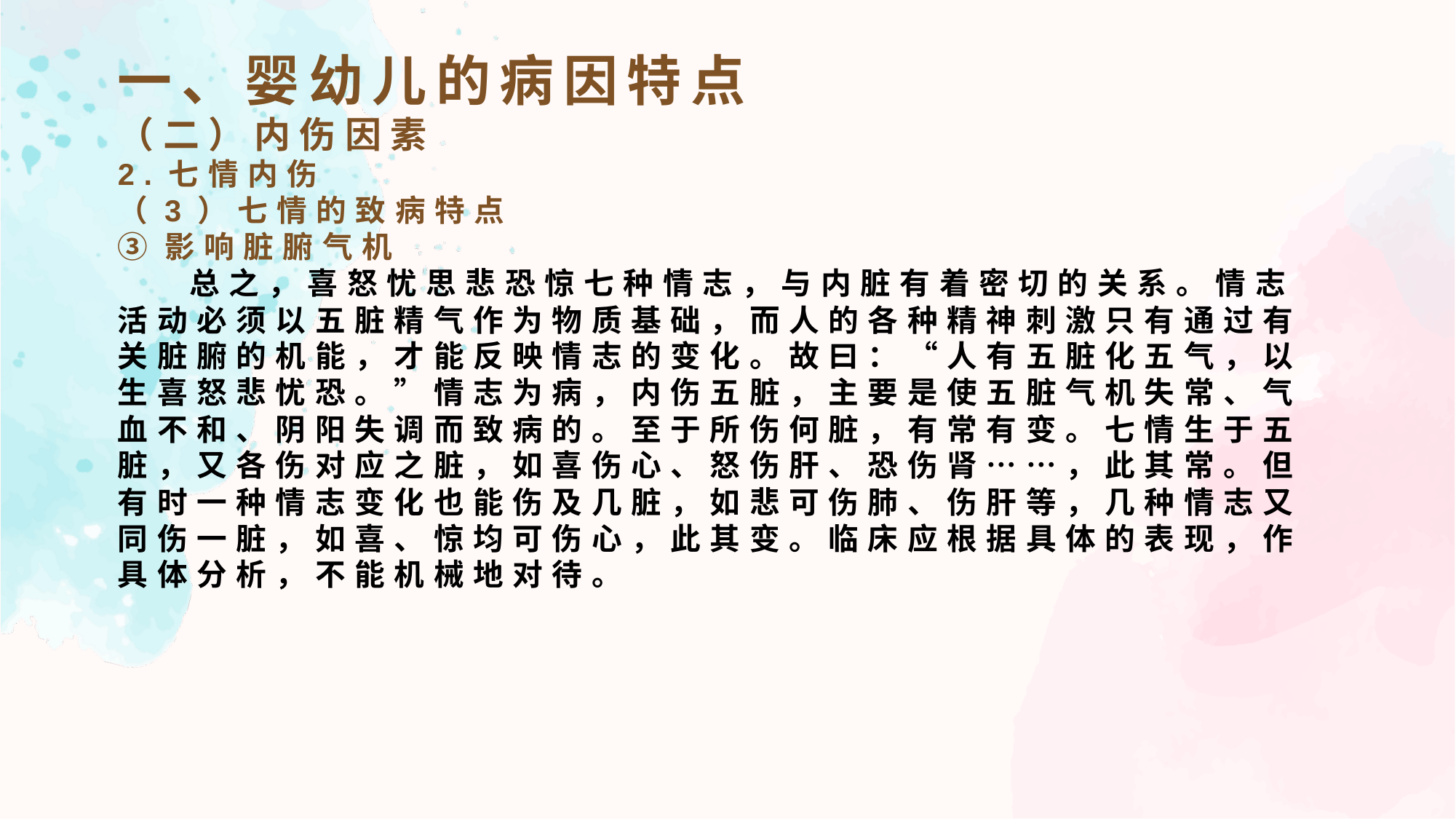

一、婴幼儿的病因特点
（二）内伤因素
2.七情内伤
（3）七情的致病特点
③影响脏腑气机
    总之，喜怒忧思悲恐惊七种情志，与内脏有着密切的关系。情志活动必须以五脏精气作为物质基础，而人的各种精神刺激只有通过有关脏腑的机能，才能反映情志的变化。故曰：“人有五脏化五气，以生喜怒悲忧恐。”情志为病，内伤五脏，主要是使五脏气机失常、气血不和、阴阳失调而致病的。至于所伤何脏，有常有变。七情生于五脏，又各伤对应之脏，如喜伤心、怒伤肝、恐伤肾……，此其常。但有时一种情志变化也能伤及几脏，如悲可伤肺、伤肝等，几种情志又同伤一脏，如喜、惊均可伤心，此其变。临床应根据具体的表现，作具体分析，不能机械地对待。